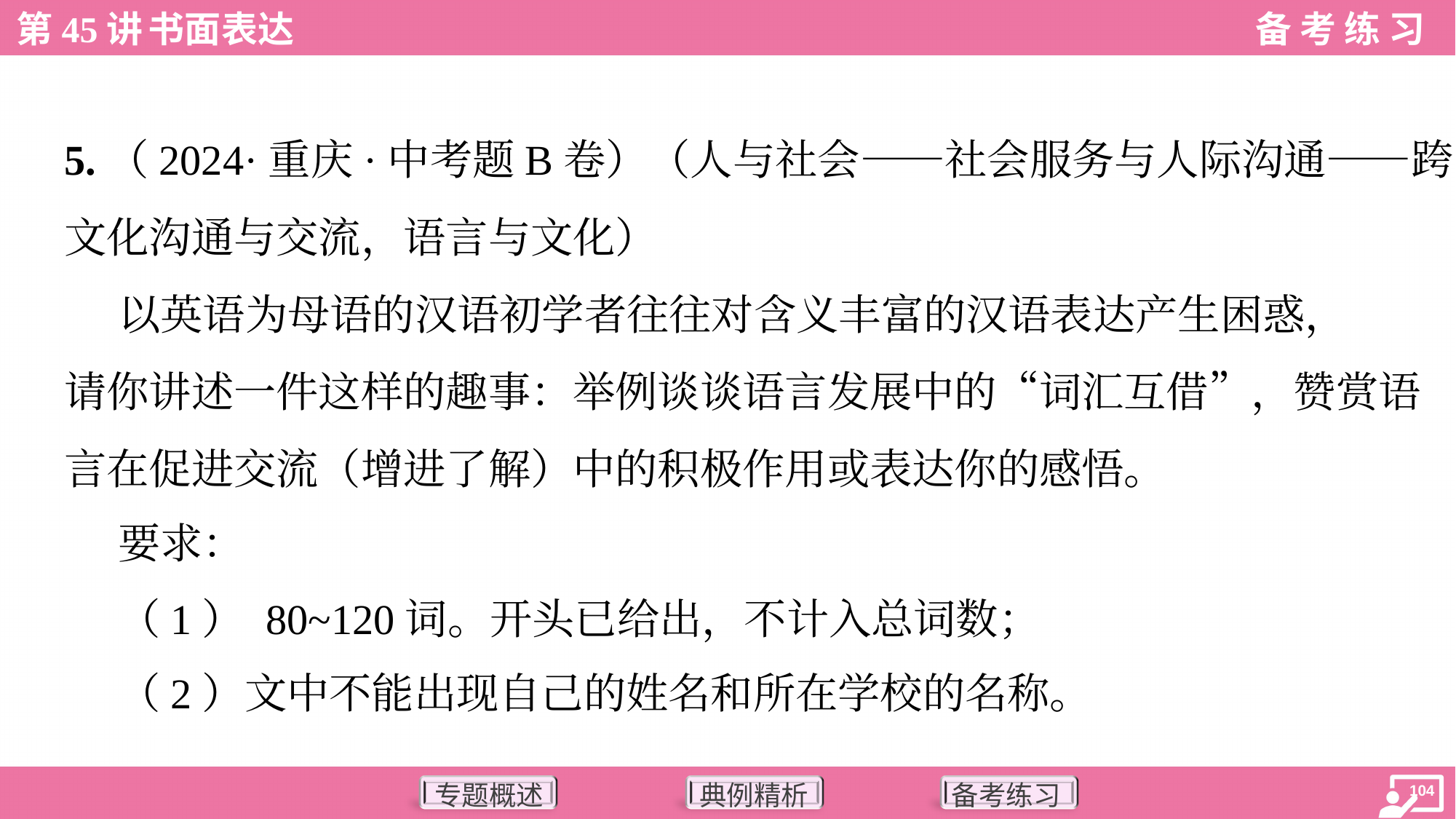

5.（2024·重庆·中考题B卷）（人与社会——社会服务与人际沟通——跨
文化沟通与交流，语言与文化）
    以英语为母语的汉语初学者往往对含义丰富的汉语表达产生困惑，
请你讲述一件这样的趣事：举例谈谈语言发展中的“词汇互借”，赞赏语
言在促进交流（增进了解）中的积极作用或表达你的感悟。
    要求：
    （1） 80~120词。开头已给出，不计入总词数；
    （2）文中不能出现自己的姓名和所在学校的名称。